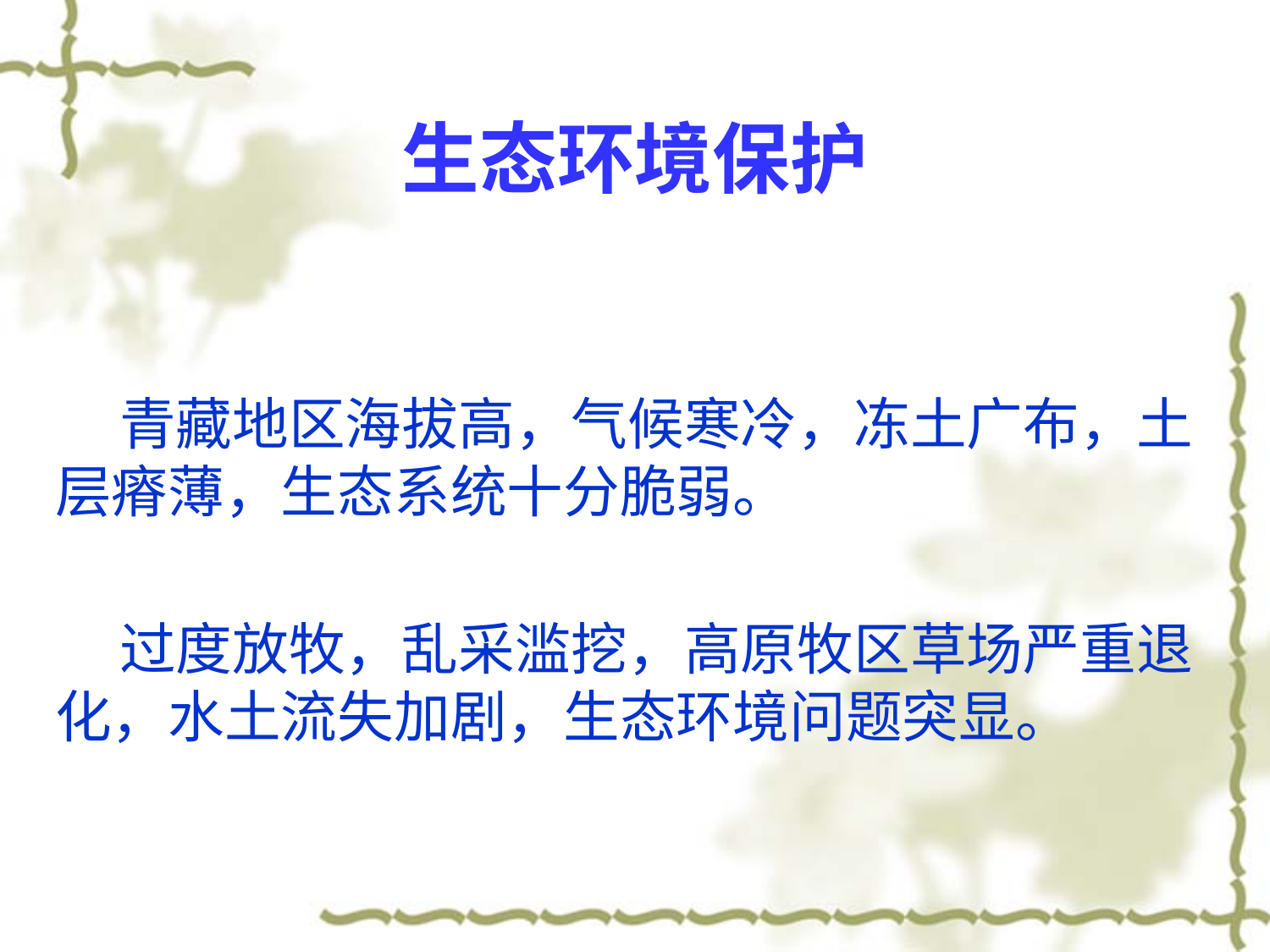

生态环境保护
    青藏地区海拔高，气候寒冷，冻土广布，土层瘠薄，生态系统十分脆弱。

    过度放牧，乱采滥挖，高原牧区草场严重退化，水土流失加剧，生态环境问题突显。